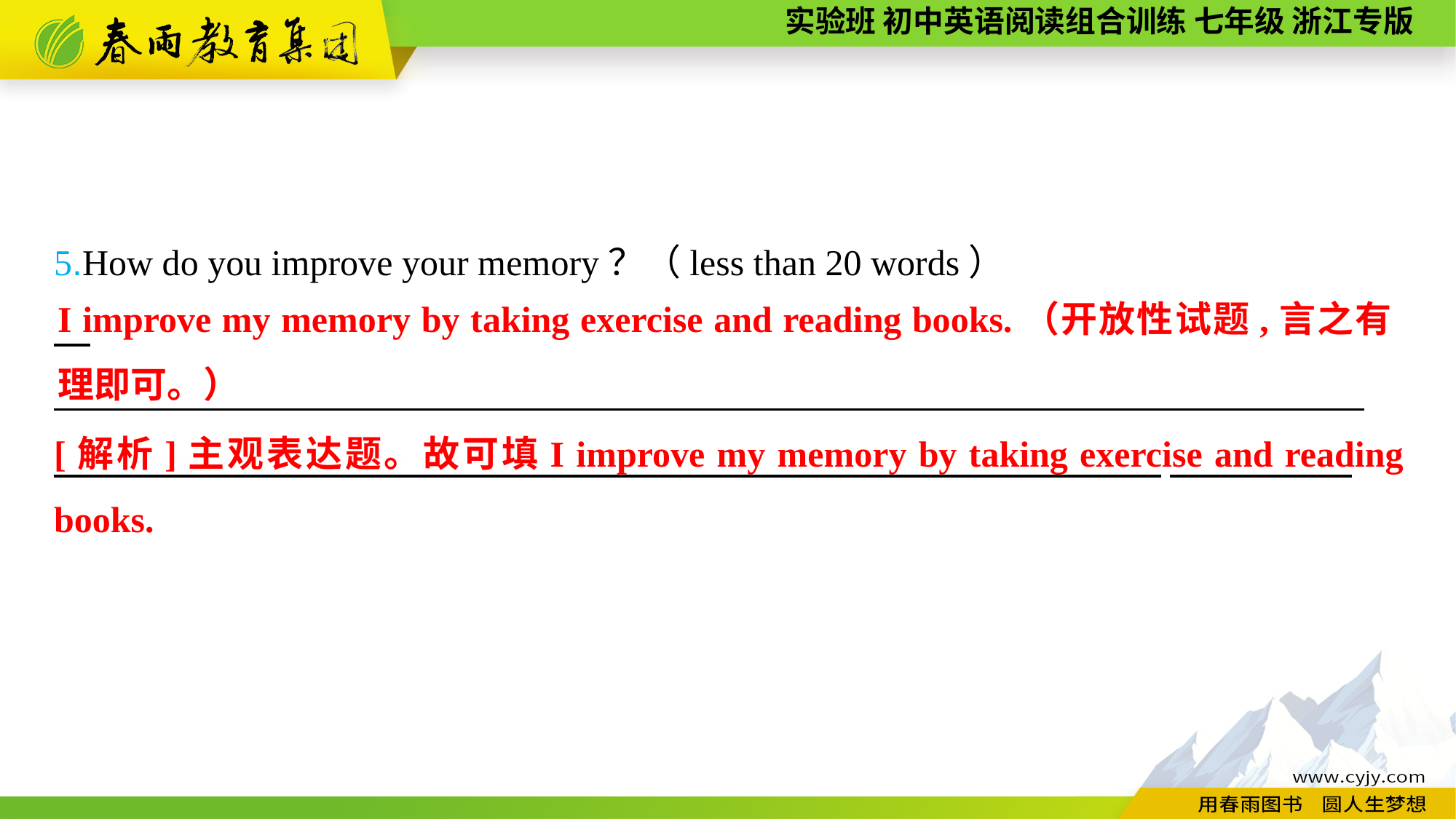

5.How do you improve your memory？（less than 20 words）
　________________________________________________________________________
—————————————————————————————————————
I improve my memory by taking exercise and reading books.（开放性试题,言之有理即可。）
[解析]主观表达题。故可填I improve my memory by taking exercise and reading books.